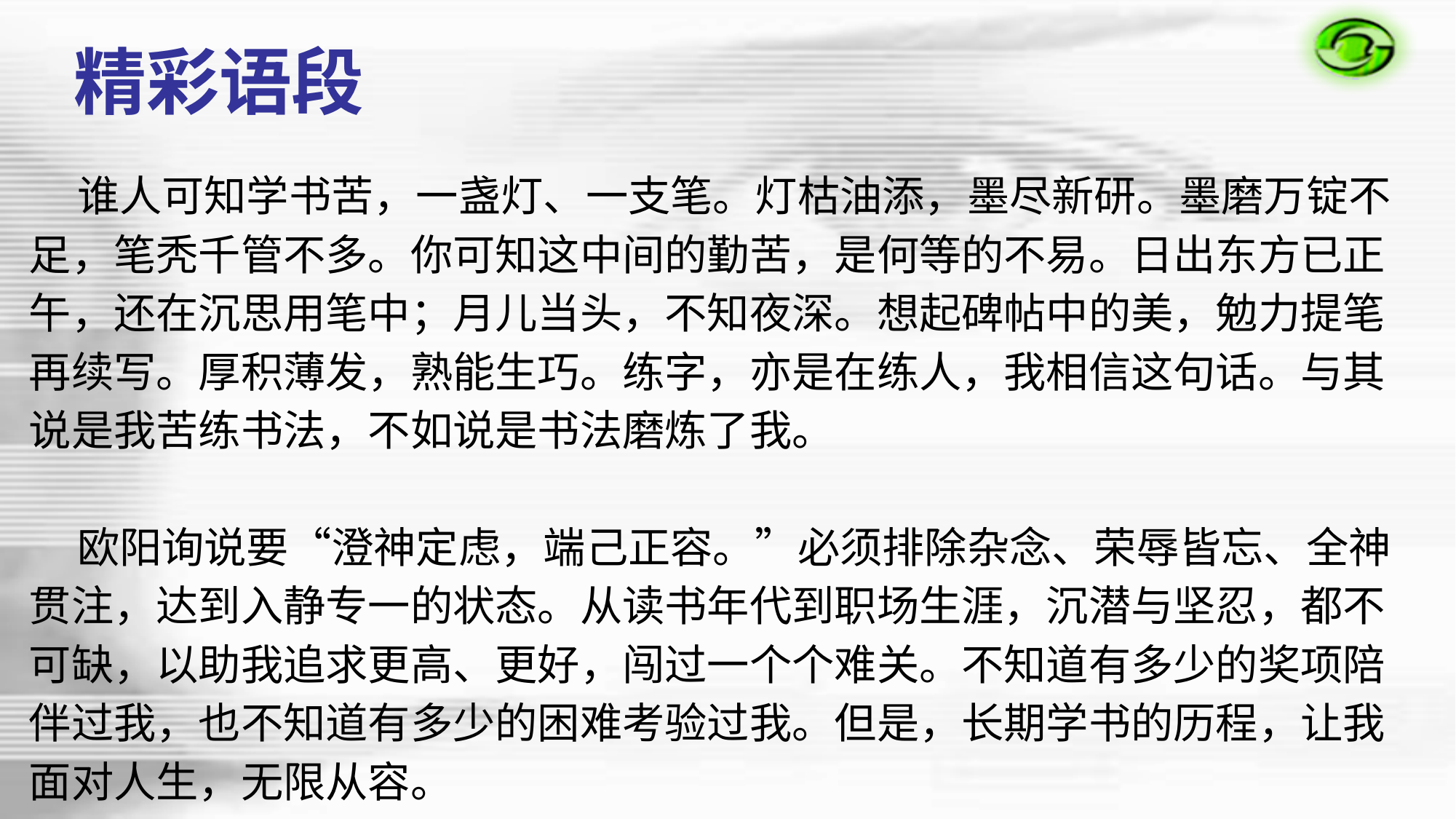

精彩语段
    谁人可知学书苦，一盏灯、一支笔。灯枯油添，墨尽新研。墨磨万锭不足，笔秃千管不多。你可知这中间的勤苦，是何等的不易。日出东方已正午，还在沉思用笔中；月儿当头，不知夜深。想起碑帖中的美，勉力提笔再续写。厚积薄发，熟能生巧。练字，亦是在练人，我相信这句话。与其说是我苦练书法，不如说是书法磨炼了我。

    欧阳询说要“澄神定虑，端己正容。”必须排除杂念、荣辱皆忘、全神贯注，达到入静专一的状态。从读书年代到职场生涯，沉潜与坚忍，都不可缺，以助我追求更高、更好，闯过一个个难关。不知道有多少的奖项陪伴过我，也不知道有多少的困难考验过我。但是，长期学书的历程，让我面对人生，无限从容。